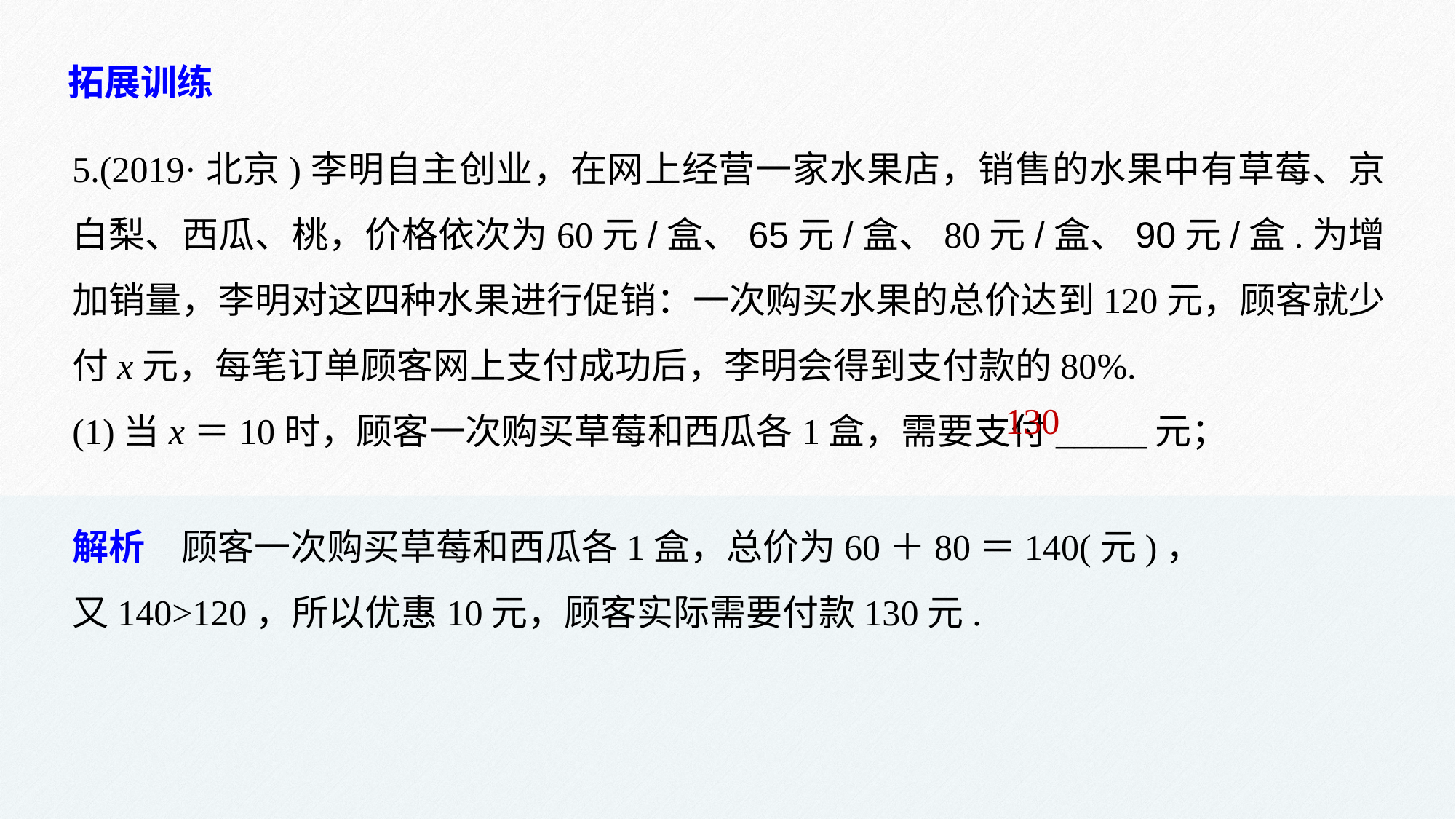

拓展训练
5.(2019·北京)李明自主创业，在网上经营一家水果店，销售的水果中有草莓、京白梨、西瓜、桃，价格依次为60元/盒、65元/盒、80元/盒、90元/盒.为增加销量，李明对这四种水果进行促销：一次购买水果的总价达到120元，顾客就少付x元，每笔订单顾客网上支付成功后，李明会得到支付款的80%.
(1)当x＝10时，顾客一次购买草莓和西瓜各1盒，需要支付_____元；
130
解析　顾客一次购买草莓和西瓜各1盒，总价为60＋80＝140(元)，
又140>120，所以优惠10元，顾客实际需要付款130元.